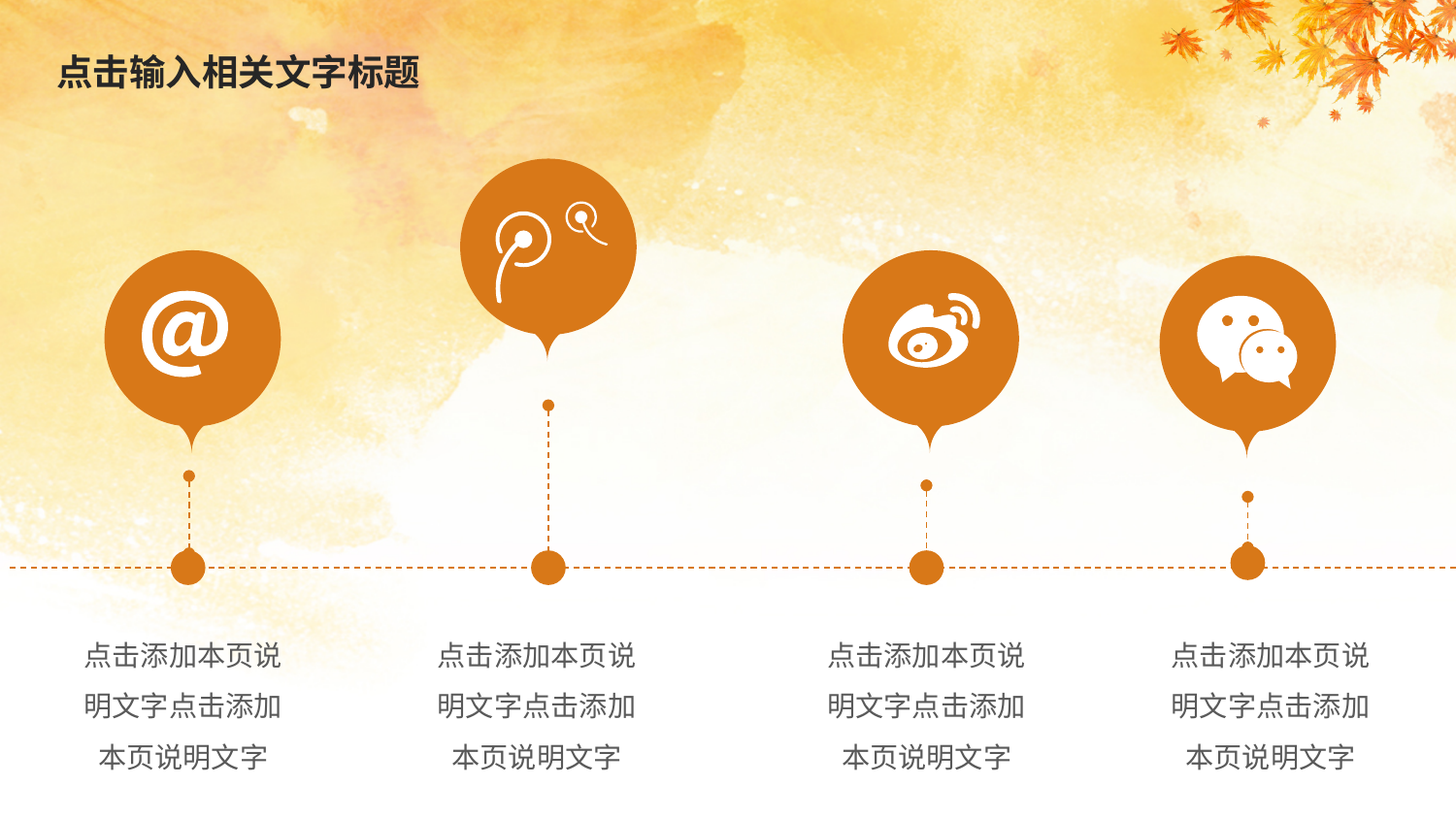

点击添加本页说明文字点击添加本页说明文字
点击添加本页说明文字点击添加本页说明文字
点击添加本页说明文字点击添加本页说明文字
点击添加本页说明文字点击添加本页说明文字